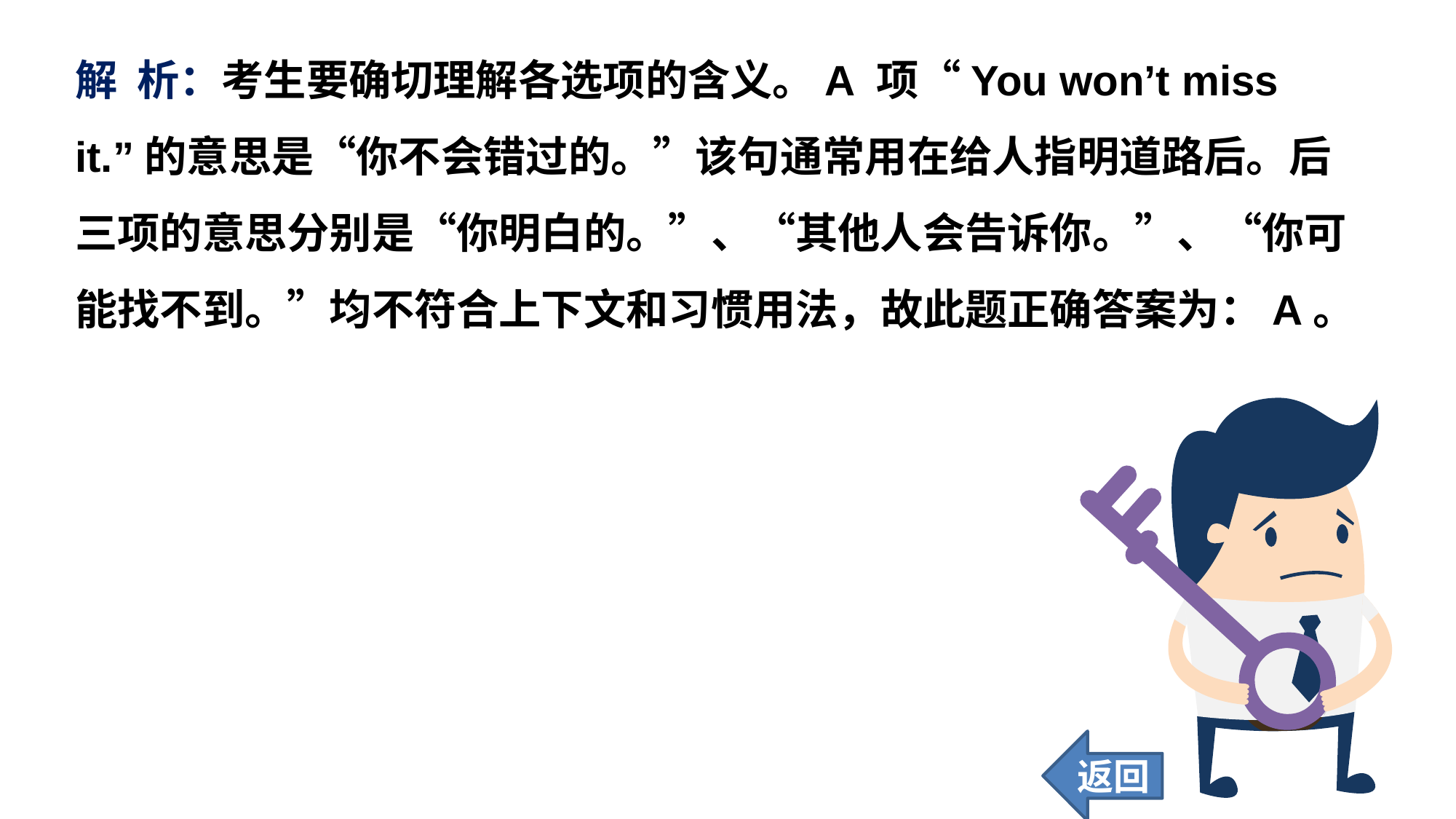

解  析：考生要确切理解各选项的含义。A 项“You won’t miss it.”的意思是“你不会错过的。”该句通常用在给人指明道路后。后三项的意思分别是“你明白的。”、“其他人会告诉你。”、“你可能找不到。”均不符合上下文和习惯用法，故此题正确答案为：A。

返回
66